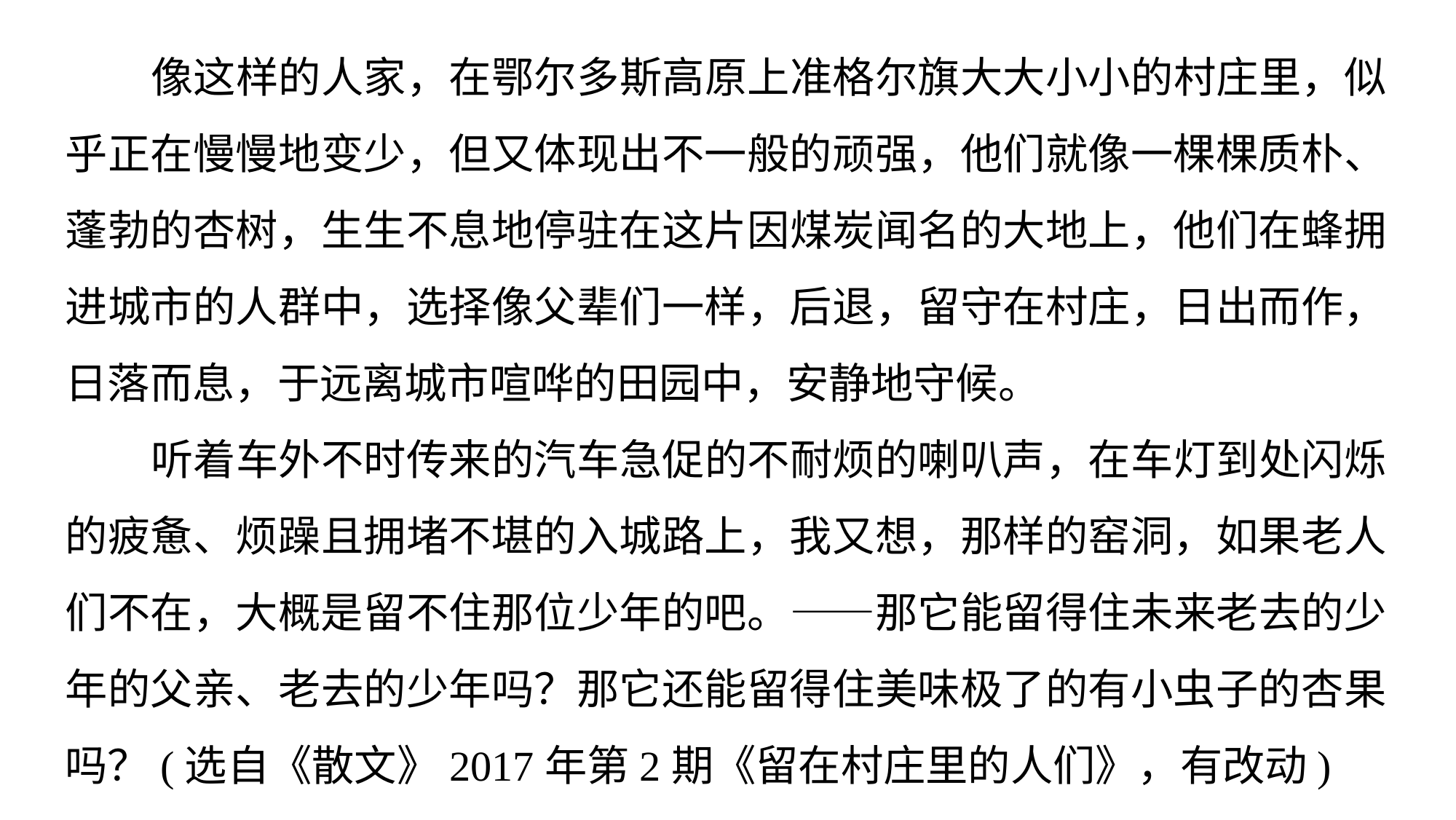

像这样的人家，在鄂尔多斯高原上准格尔旗大大小小的村庄里，似乎正在慢慢地变少，但又体现出不一般的顽强，他们就像一棵棵质朴、蓬勃的杏树，生生不息地停驻在这片因煤炭闻名的大地上，他们在蜂拥进城市的人群中，选择像父辈们一样，后退，留守在村庄，日出而作，日落而息，于远离城市喧哗的田园中，安静地守候。
听着车外不时传来的汽车急促的不耐烦的喇叭声，在车灯到处闪烁的疲惫、烦躁且拥堵不堪的入城路上，我又想，那样的窑洞，如果老人们不在，大概是留不住那位少年的吧。——那它能留得住未来老去的少年的父亲、老去的少年吗？那它还能留得住美味极了的有小虫子的杏果吗？(选自《散文》2017年第2期《留在村庄里的人们》，有改动)